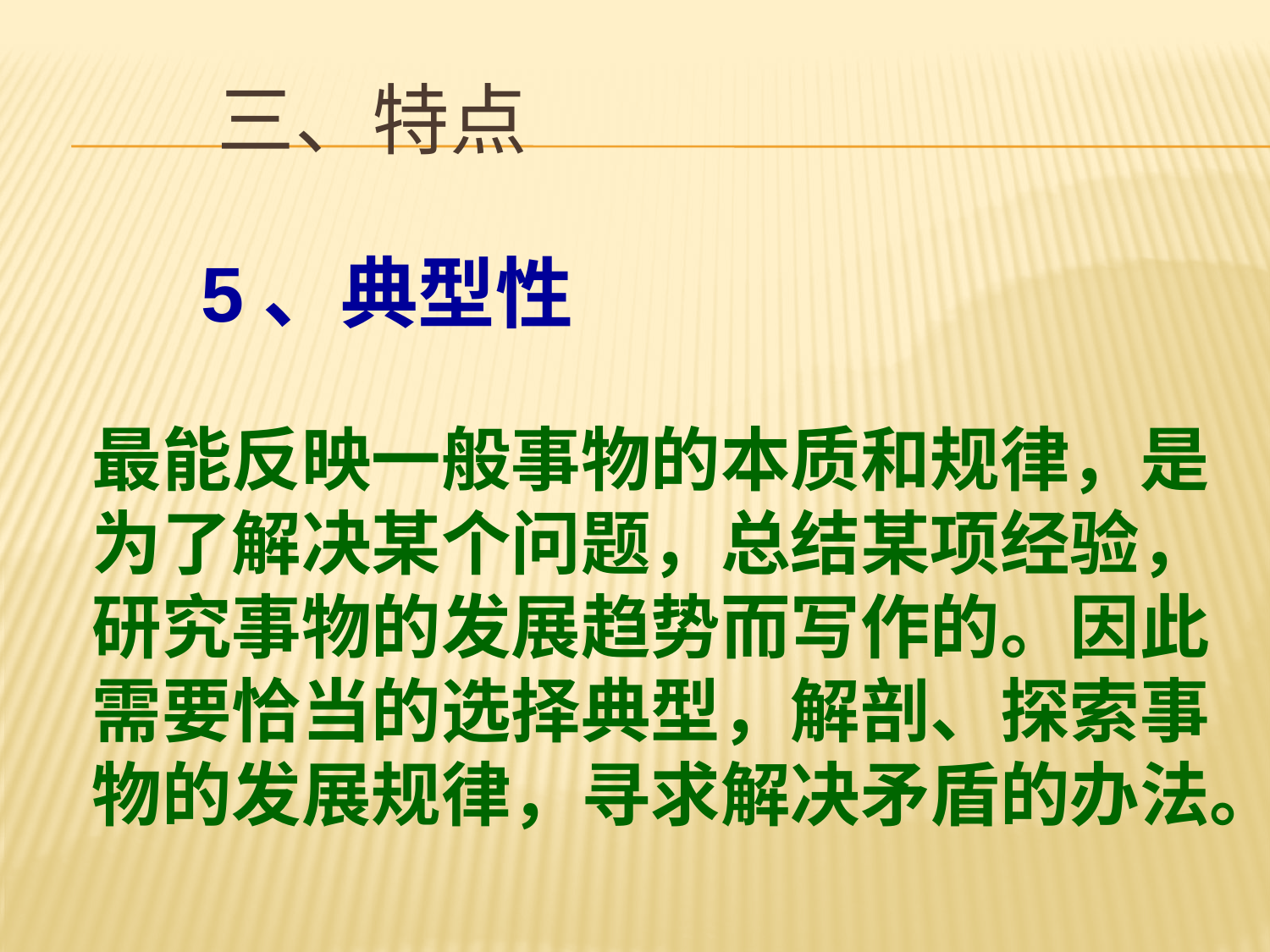

# 三、特点
5、典型性

最能反映一般事物的本质和规律，是为了解决某个问题，总结某项经验，研究事物的发展趋势而写作的。因此需要恰当的选择典型，解剖、探索事物的发展规律，寻求解决矛盾的办法。